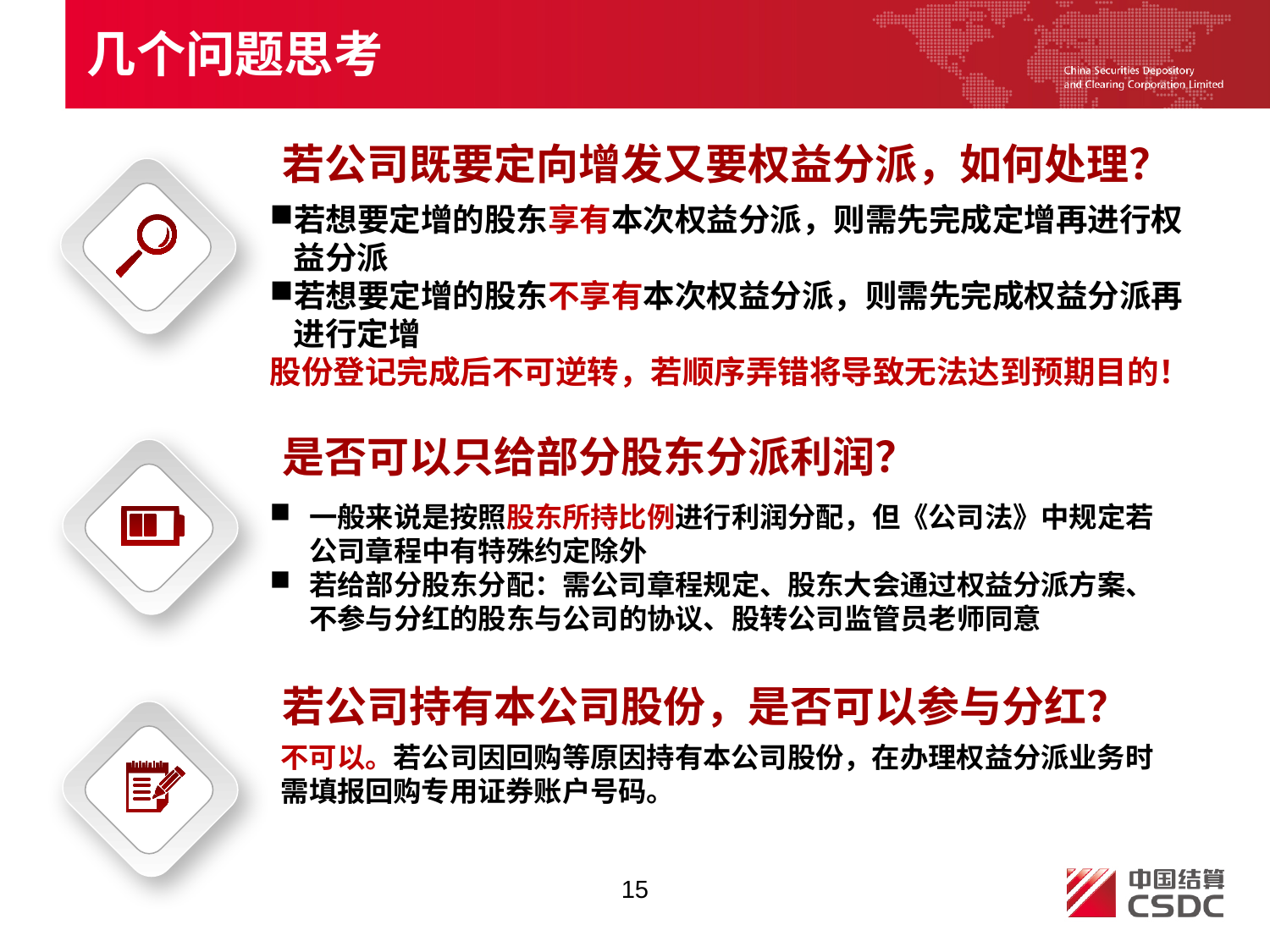

几个问题思考
若公司既要定向增发又要权益分派，如何处理？

若想要定增的股东享有本次权益分派，则需先完成定增再进行权益分派
若想要定增的股东不享有本次权益分派，则需先完成权益分派再进行定增
股份登记完成后不可逆转，若顺序弄错将导致无法达到预期目的！
是否可以只给部分股东分派利润？

一般来说是按照股东所持比例进行利润分配，但《公司法》中规定若公司章程中有特殊约定除外
若给部分股东分配：需公司章程规定、股东大会通过权益分派方案、不参与分红的股东与公司的协议、股转公司监管员老师同意
若公司持有本公司股份，是否可以参与分红？

不可以。若公司因回购等原因持有本公司股份，在办理权益分派业务时需填报回购专用证券账户号码。
15